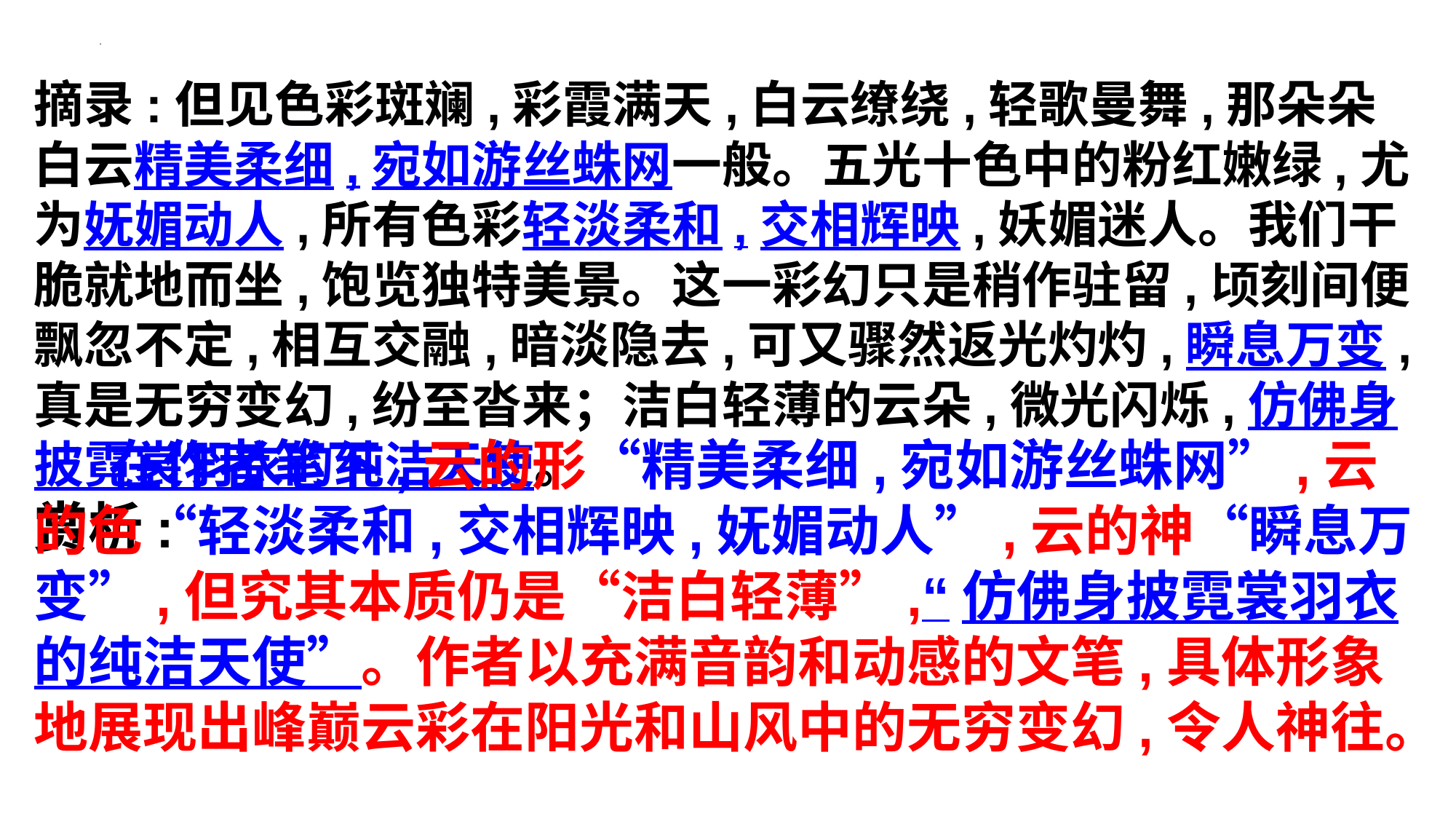

摘录:但见色彩斑斓,彩霞满天,白云缭绕,轻歌曼舞,那朵朵白云精美柔细,宛如游丝蛛网一般。五光十色中的粉红嫩绿,尤为妩媚动人,所有色彩轻淡柔和,交相辉映,妖媚迷人。我们干脆就地而坐,饱览独特美景。这一彩幻只是稍作驻留,顷刻间便飘忽不定,相互交融,暗淡隐去,可又骤然返光灼灼,瞬息万变,真是无穷变幻,纷至沓来；洁白轻薄的云朵,微光闪烁,仿佛身披霓裳羽衣的纯洁天使。
赏析:
     在作者笔下,云的形“精美柔细,宛如游丝蛛网”,云的色“轻淡柔和,交相辉映,妩媚动人”,云的神“瞬息万变”,但究其本质仍是“洁白轻薄”,“仿佛身披霓裳羽衣的纯洁天使”。作者以充满音韵和动感的文笔,具体形象地展现出峰巅云彩在阳光和山风中的无穷变幻,令人神往。